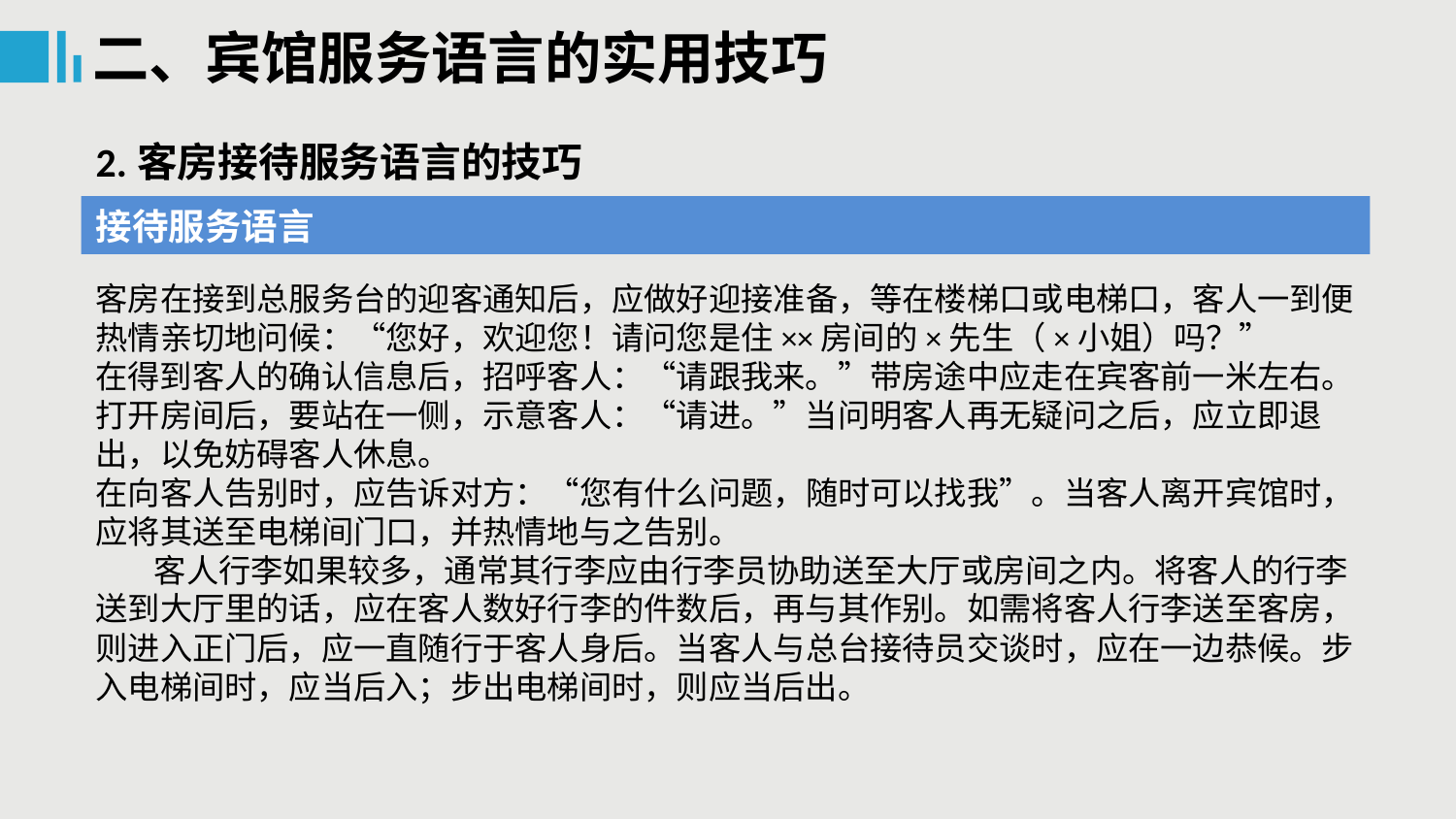

二、宾馆服务语言的实用技巧

2.客房接待服务语言的技巧
接待服务语言
客房在接到总服务台的迎客通知后，应做好迎接准备，等在楼梯口或电梯口，客人一到便热情亲切地问候：“您好，欢迎您！请问您是住××房间的×先生（×小姐）吗？”
在得到客人的确认信息后，招呼客人：“请跟我来。”带房途中应走在宾客前一米左右。打开房间后，要站在一侧，示意客人：“请进。”当问明客人再无疑问之后，应立即退出，以免妨碍客人休息。
在向客人告别时，应告诉对方：“您有什么问题，随时可以找我”。当客人离开宾馆时，应将其送至电梯间门口，并热情地与之告别。
       客人行李如果较多，通常其行李应由行李员协助送至大厅或房间之内。将客人的行李送到大厅里的话，应在客人数好行李的件数后，再与其作别。如需将客人行李送至客房，则进入正门后，应一直随行于客人身后。当客人与总台接待员交谈时，应在一边恭候。步入电梯间时，应当后入；步出电梯间时，则应当后出。